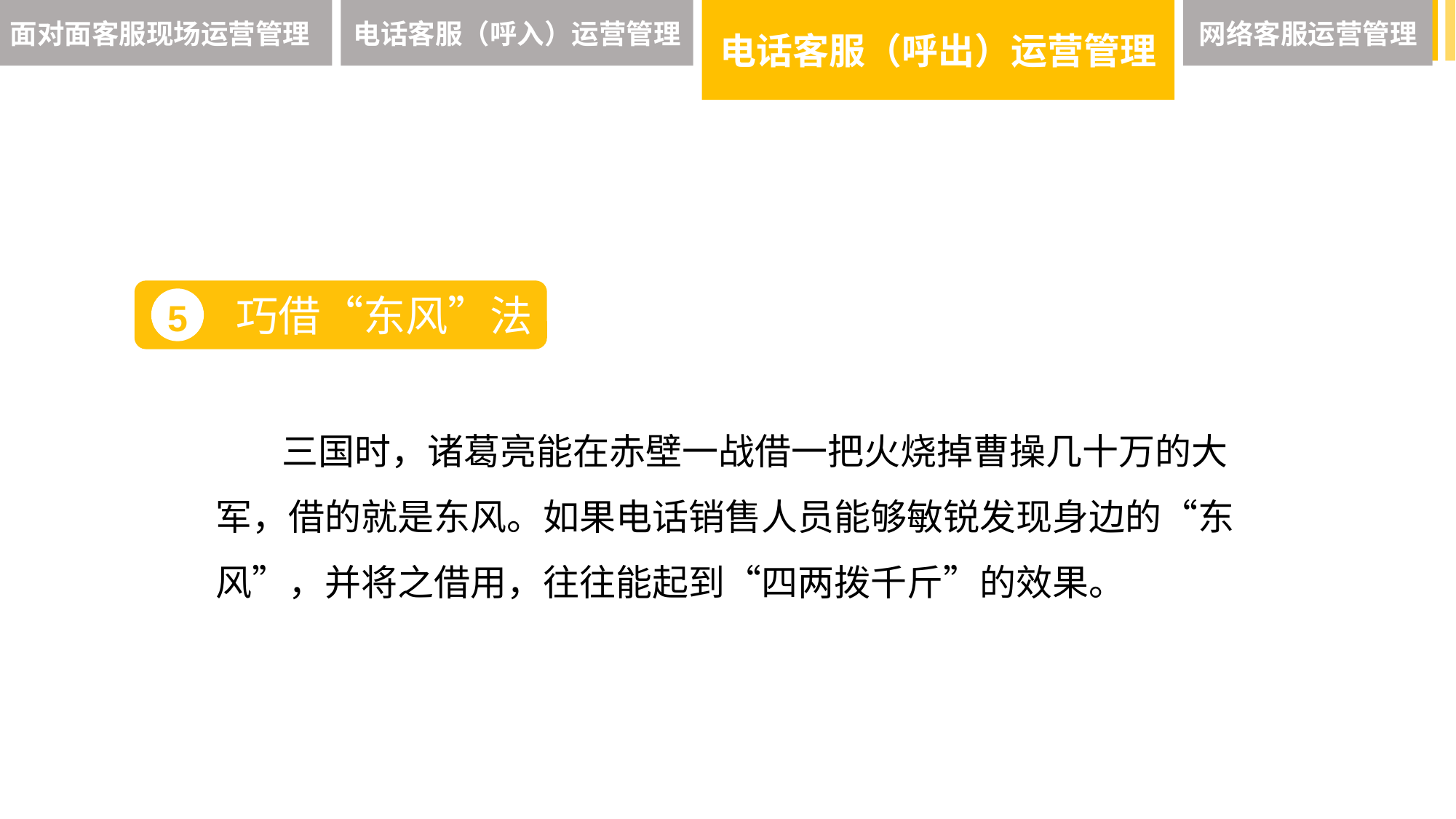

面对面客服现场运营管理
电话客服（呼入）运营管理
电话客服（呼出）运营管理
网络客服运营管理

巧借“东风”法

5
       三国时，诸葛亮能在赤壁一战借一把火烧掉曹操几十万的大军，借的就是东风。如果电话销售人员能够敏锐发现身边的“东风”，并将之借用，往往能起到“四两拨千斤”的效果。